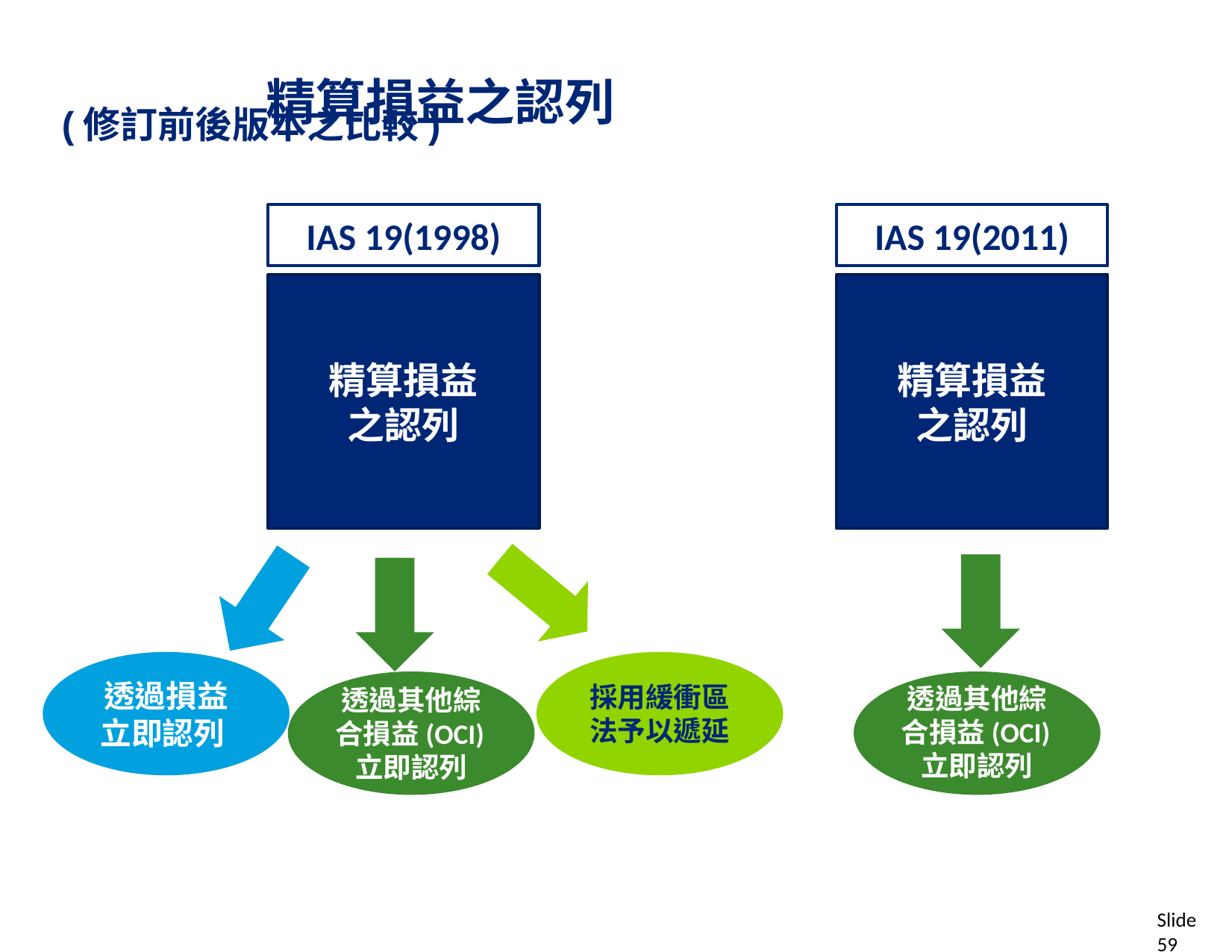

# 精算損益之認列
(修訂前後版本之比較)
IAS 19(1998)
IAS 19(2011)
精算損益
之認列
精算損益
之認列

採用緩衝區法予以遞延
透過損益立即認列

透過其他綜合損益(OCI)立即認列

透過其他綜合損益(OCI)立即認列
Slide 59